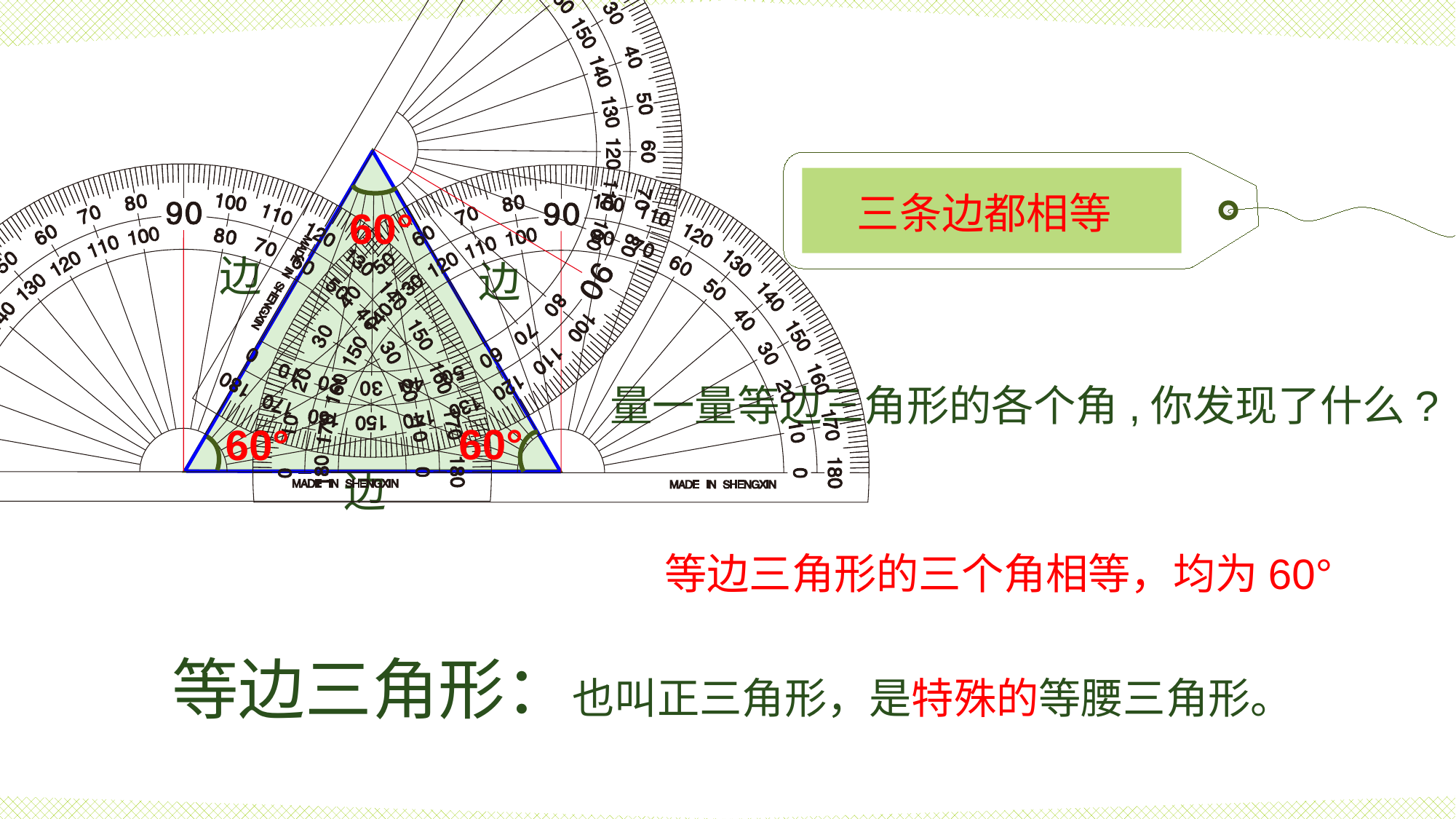

三条边都相等

    60°
边
边

量一量等边三角形的各个角,你发现了什么?
    60°
    60°

边
等边三角形的三个角相等，均为60°
等边三角形：也叫正三角形，是特殊的等腰三角形。